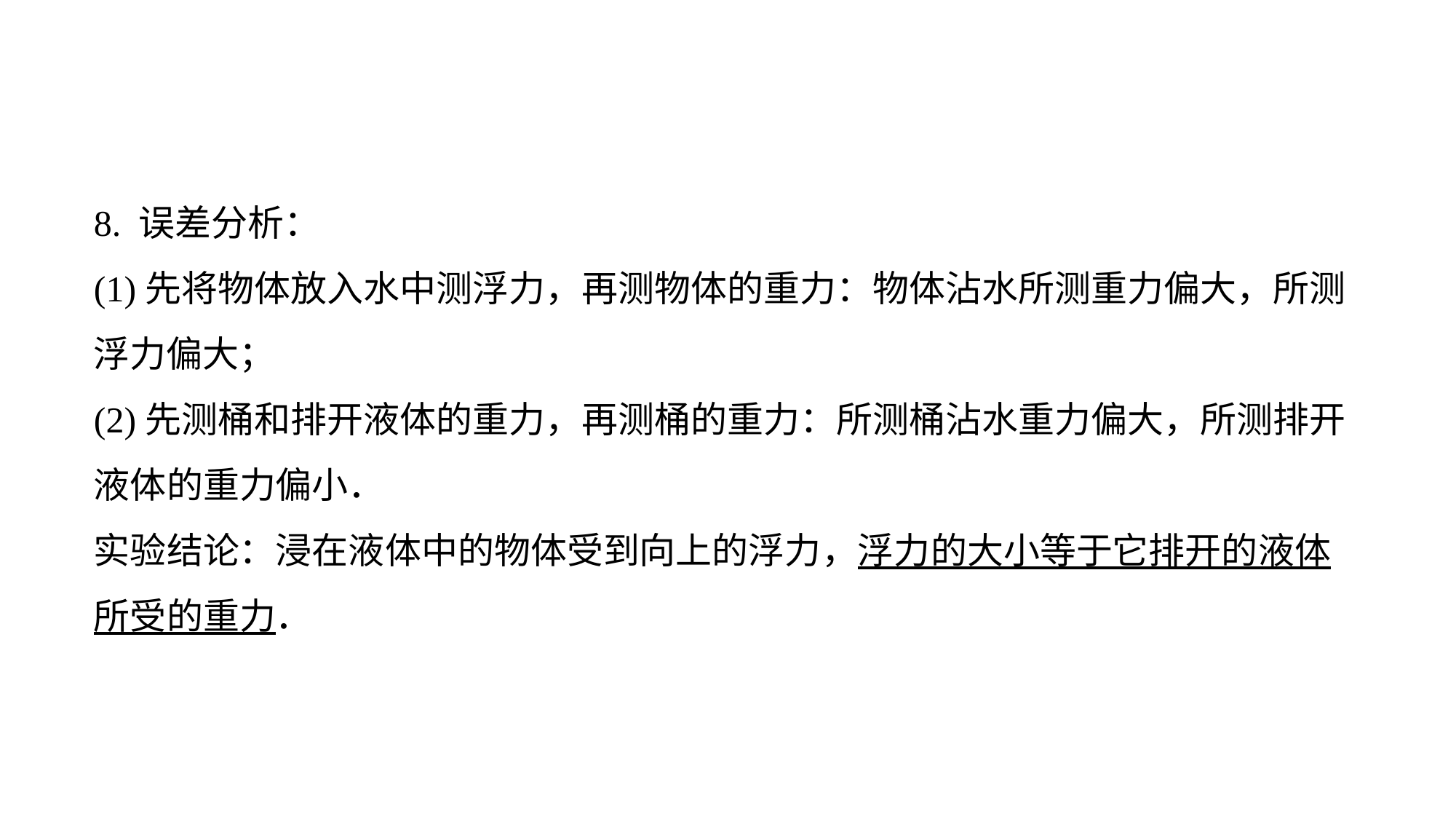

8. 误差分析：
(1)先将物体放入水中测浮力，再测物体的重力：物体沾水所测重力偏大，所测浮力偏大；
(2)先测桶和排开液体的重力，再测桶的重力：所测桶沾水重力偏大，所测排开液体的重力偏小．
实验结论：浸在液体中的物体受到向上的浮力，浮力的大小等于它排开的液体所受的重力．